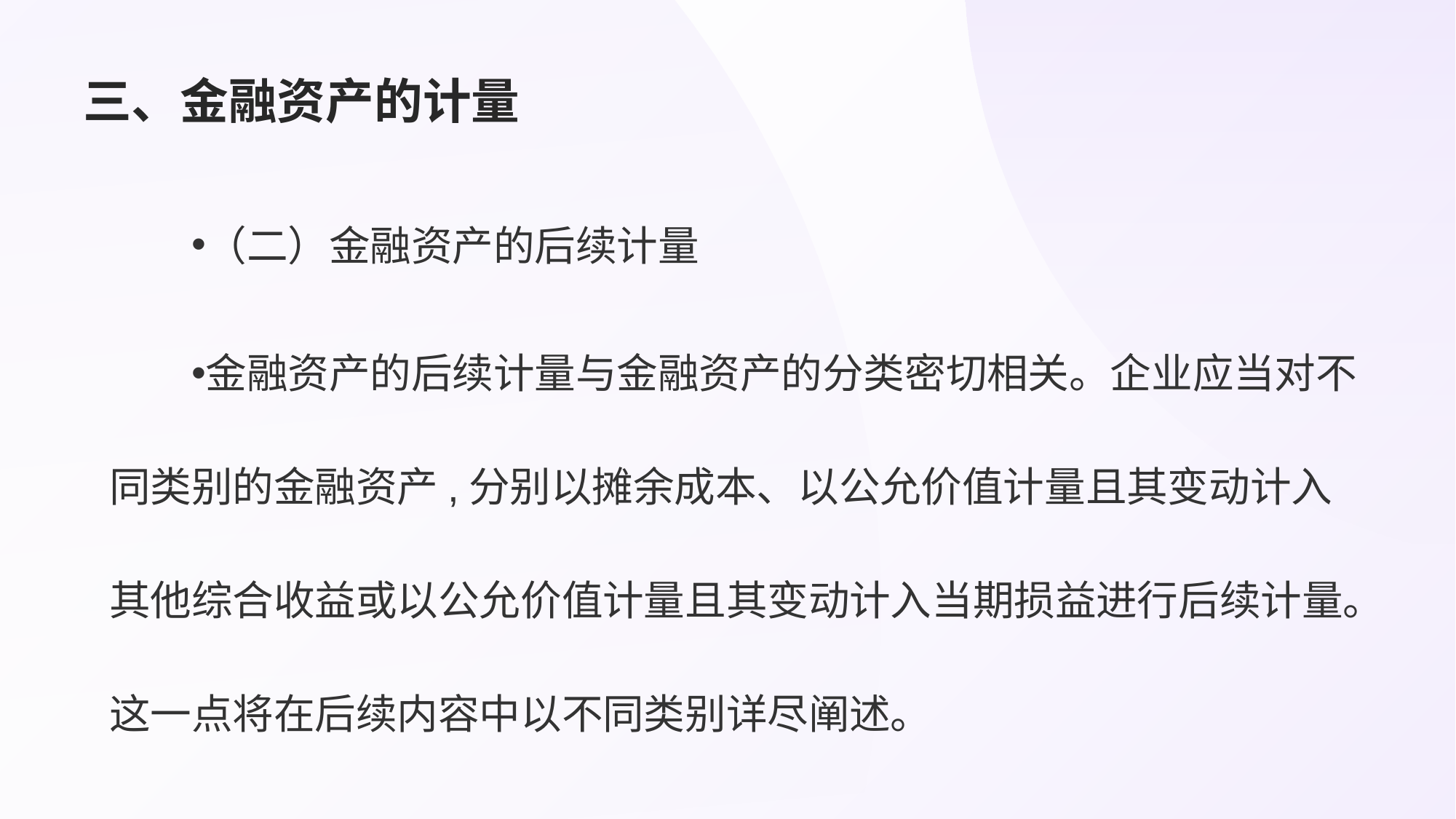

# 三、金融资产的计量
（二）金融资产的后续计量
金融资产的后续计量与金融资产的分类密切相关。企业应当对不同类别的金融资产,分别以摊余成本、以公允价值计量且其变动计入其他综合收益或以公允价值计量且其变动计入当期损益进行后续计量。这一点将在后续内容中以不同类别详尽阐述。